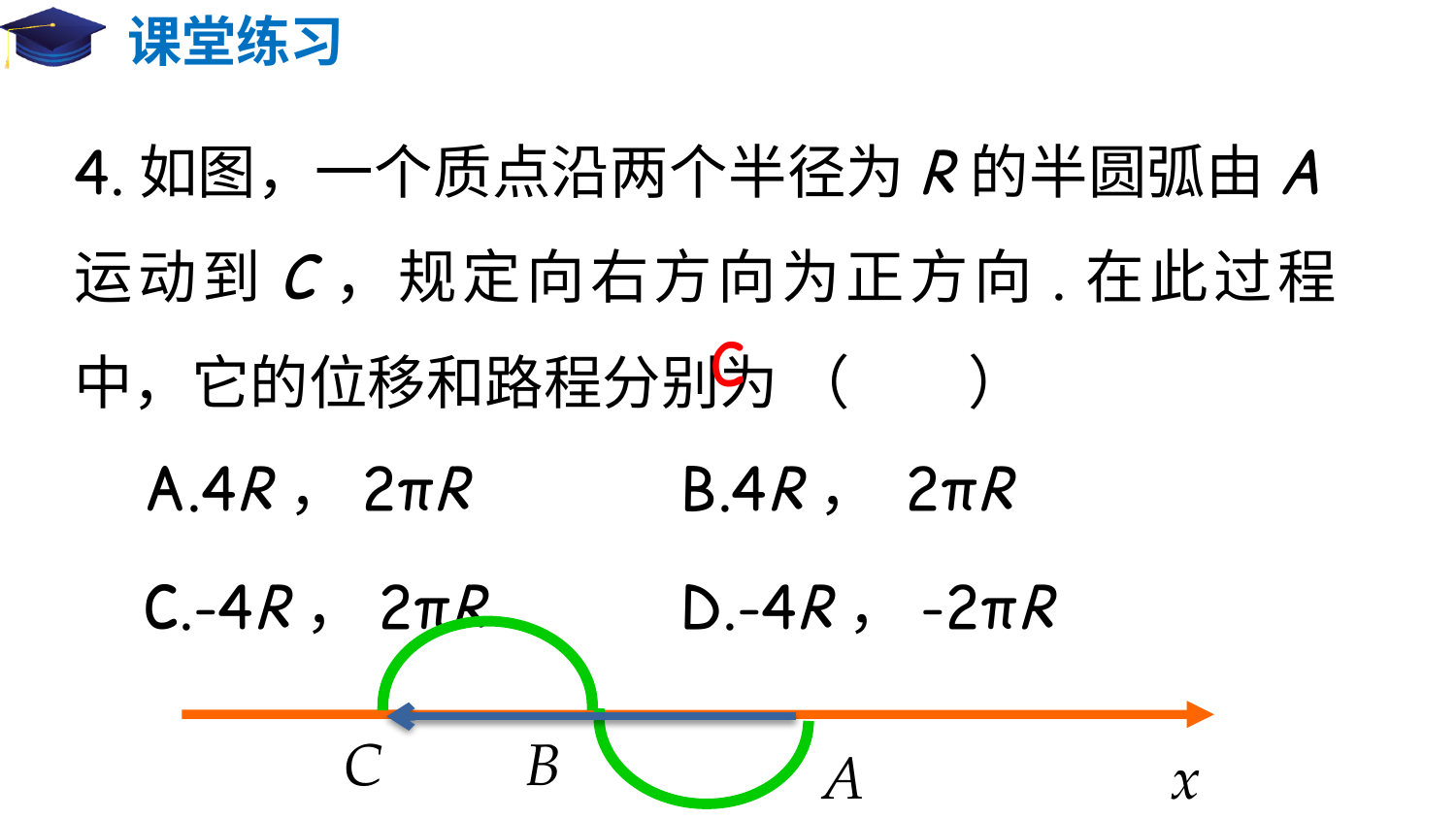

# 课堂练习
4.如图，一个质点沿两个半径为R的半圆弧由A运动到C，规定向右方向为正方向.在此过程中，它的位移和路程分别为 （         ）
    A.4R，2πR            B.4R， 2πR
    C.-4R，2πR           D.-4R，-2πR
C

C
B
A
x